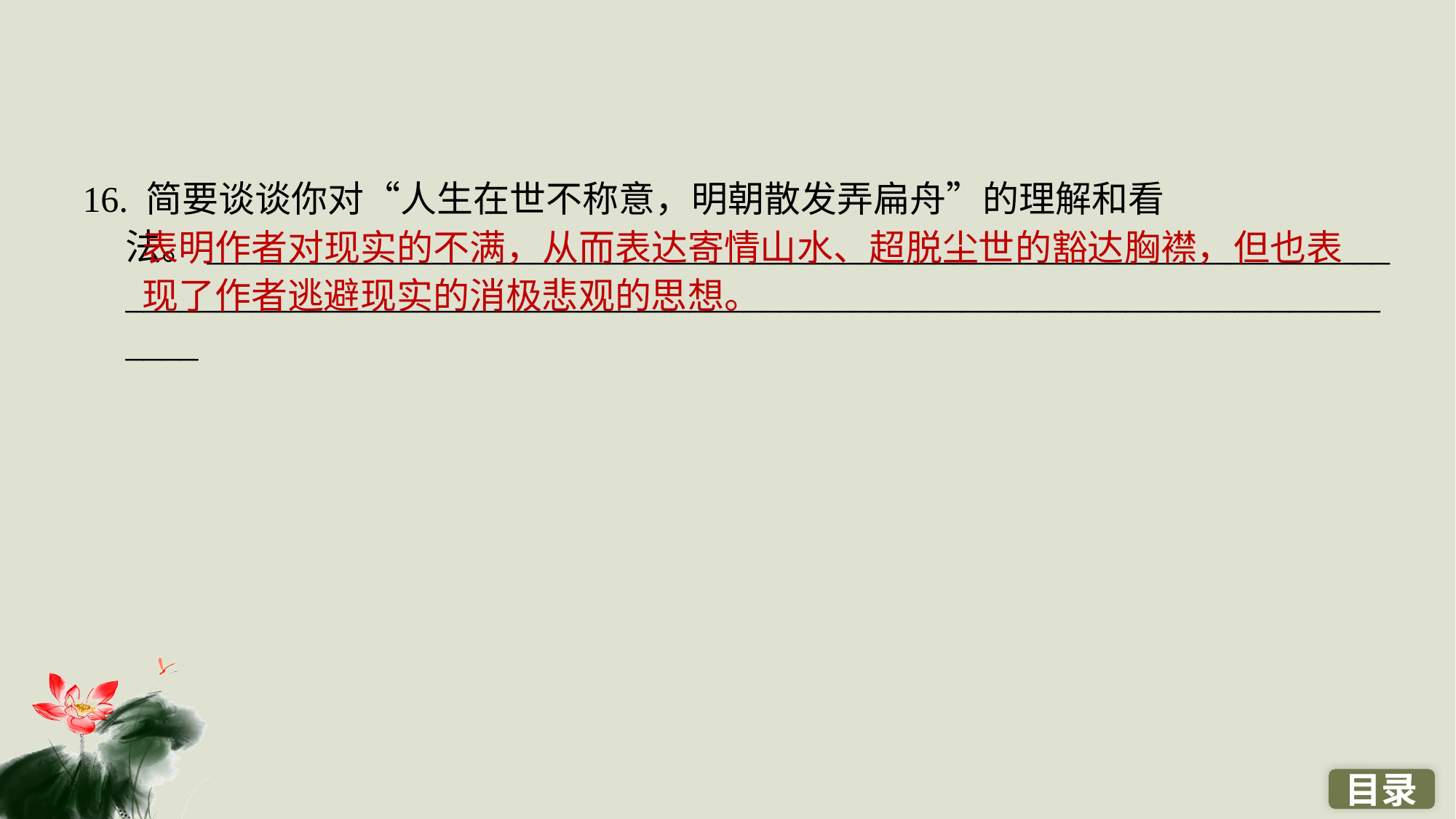

16. 简要谈谈你对“人生在世不称意，明朝散发弄扁舟”的理解和看法。__________________________________________________________________________________________________________________________________________
表明作者对现实的不满，从而表达寄情山水、超脱尘世的豁达胸襟，但也表现了作者逃避现实的消极悲观的思想。